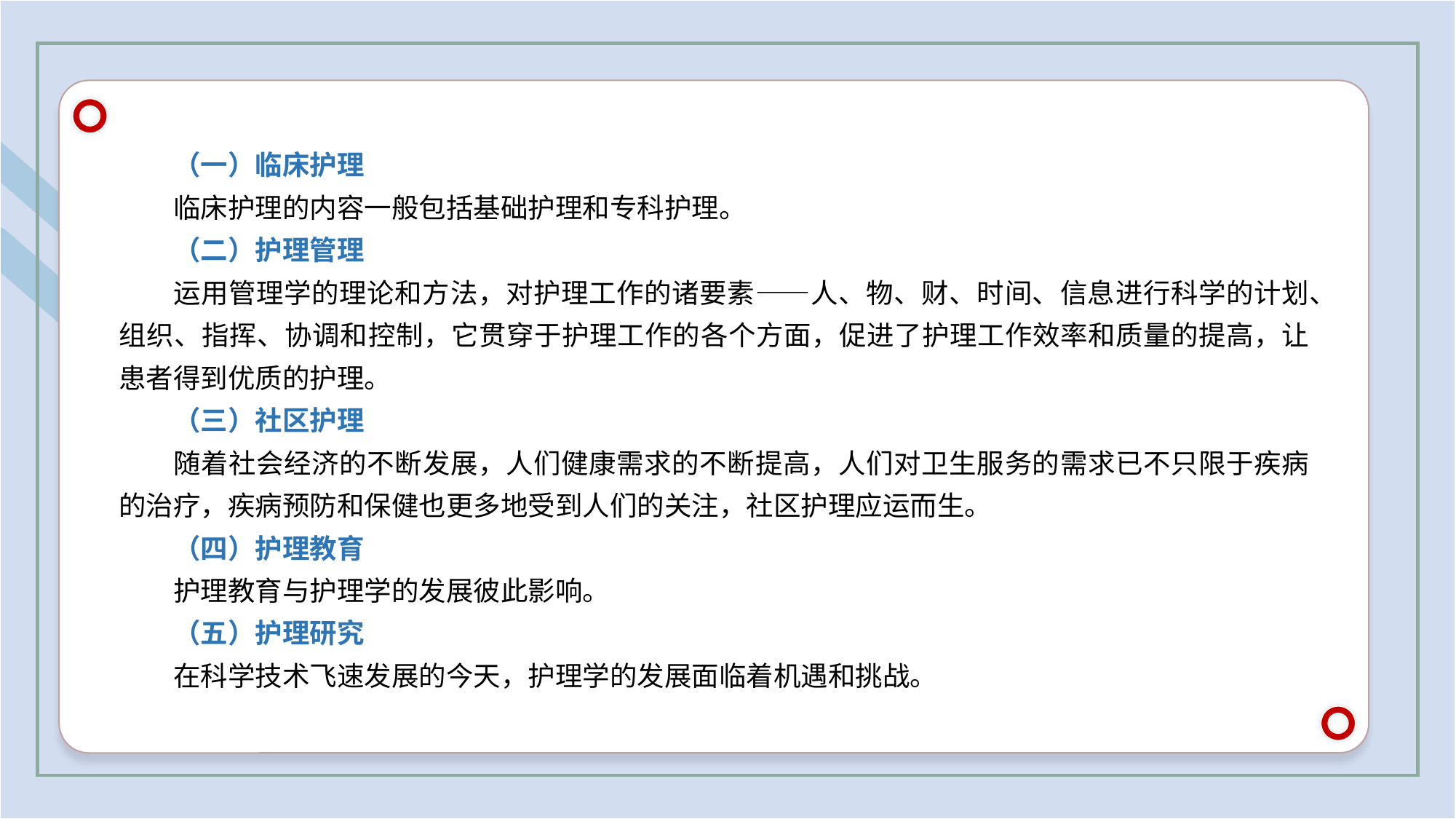

（一）临床护理
临床护理的内容一般包括基础护理和专科护理。
（二）护理管理
运用管理学的理论和方法，对护理工作的诸要素——人、物、财、时间、信息进行科学的计划、组织、指挥、协调和控制，它贯穿于护理工作的各个方面，促进了护理工作效率和质量的提高，让患者得到优质的护理。
（三）社区护理
随着社会经济的不断发展，人们健康需求的不断提高，人们对卫生服务的需求已不只限于疾病的治疗，疾病预防和保健也更多地受到人们的关注，社区护理应运而生。
（四）护理教育
护理教育与护理学的发展彼此影响。
（五）护理研究
在科学技术飞速发展的今天，护理学的发展面临着机遇和挑战。